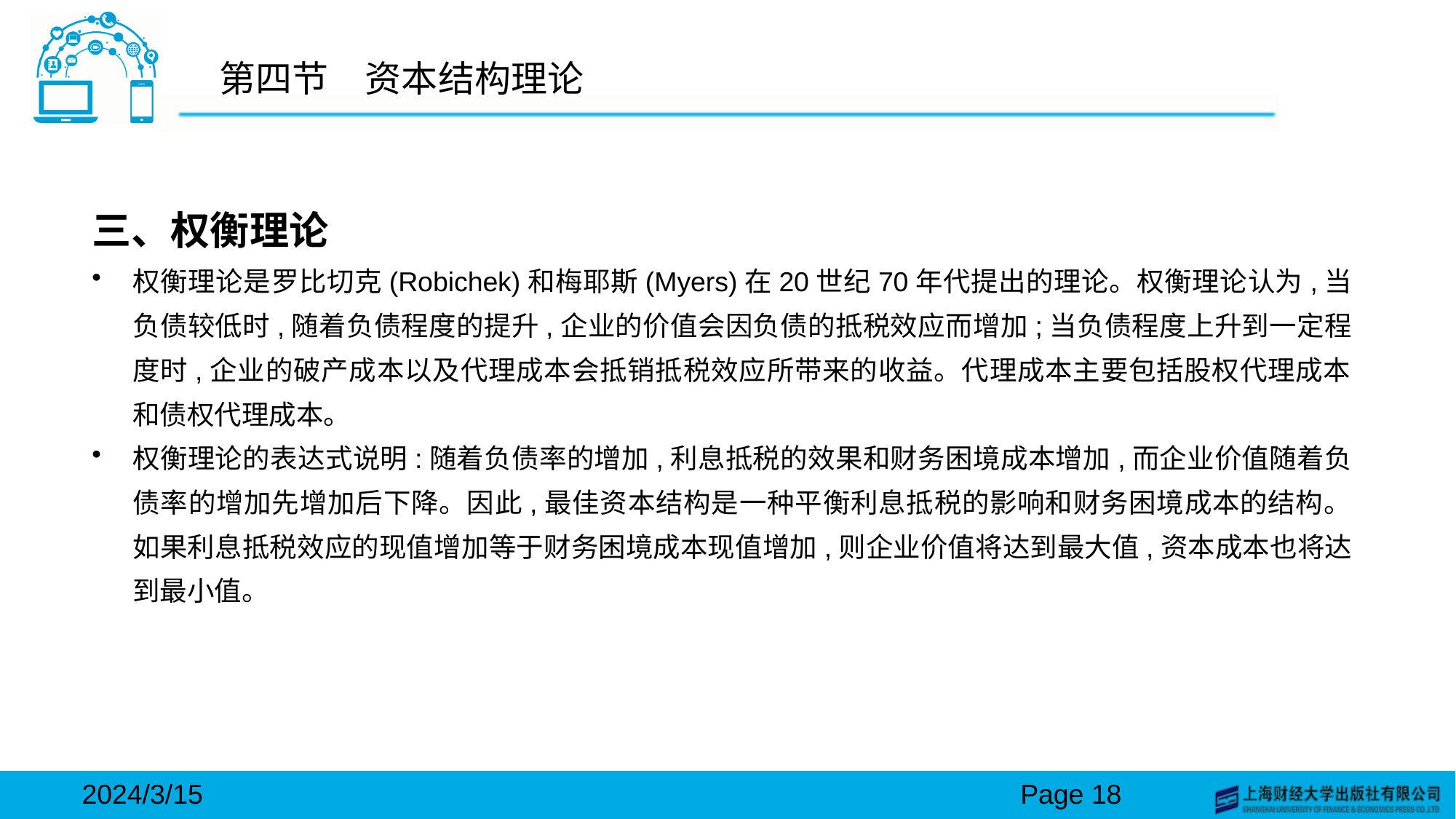

# 第四节　资本结构理论
三、权衡理论
权衡理论是罗比切克(Robichek)和梅耶斯(Myers)在20世纪70年代提出的理论。权衡理论认为,当负债较低时,随着负债程度的提升,企业的价值会因负债的抵税效应而增加;当负债程度上升到一定程度时,企业的破产成本以及代理成本会抵销抵税效应所带来的收益。代理成本主要包括股权代理成本和债权代理成本。
权衡理论的表达式说明:随着负债率的增加,利息抵税的效果和财务困境成本增加,而企业价值随着负债率的增加先增加后下降。因此,最佳资本结构是一种平衡利息抵税的影响和财务困境成本的结构。如果利息抵税效应的现值增加等于财务困境成本现值增加,则企业价值将达到最大值,资本成本也将达到最小值。
2024/3/15
Page 18